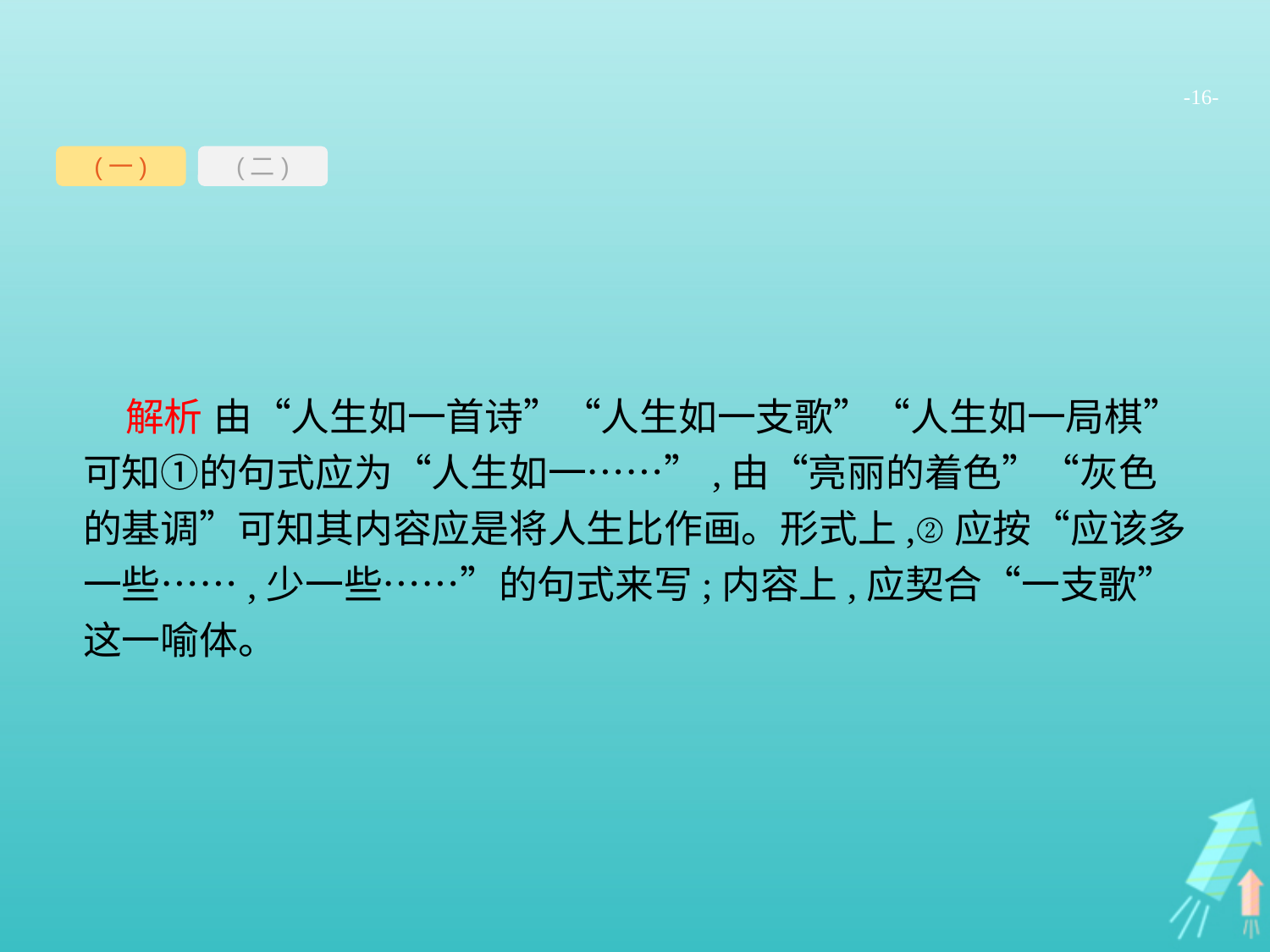

-16-
(一)
(二)
解析 由“人生如一首诗”“人生如一支歌”“人生如一局棋”可知①的句式应为“人生如一……”,由“亮丽的着色”“灰色的基调”可知其内容应是将人生比作画。形式上,②应按“应该多一些……,少一些……”的句式来写;内容上,应契合“一支歌”这一喻体。